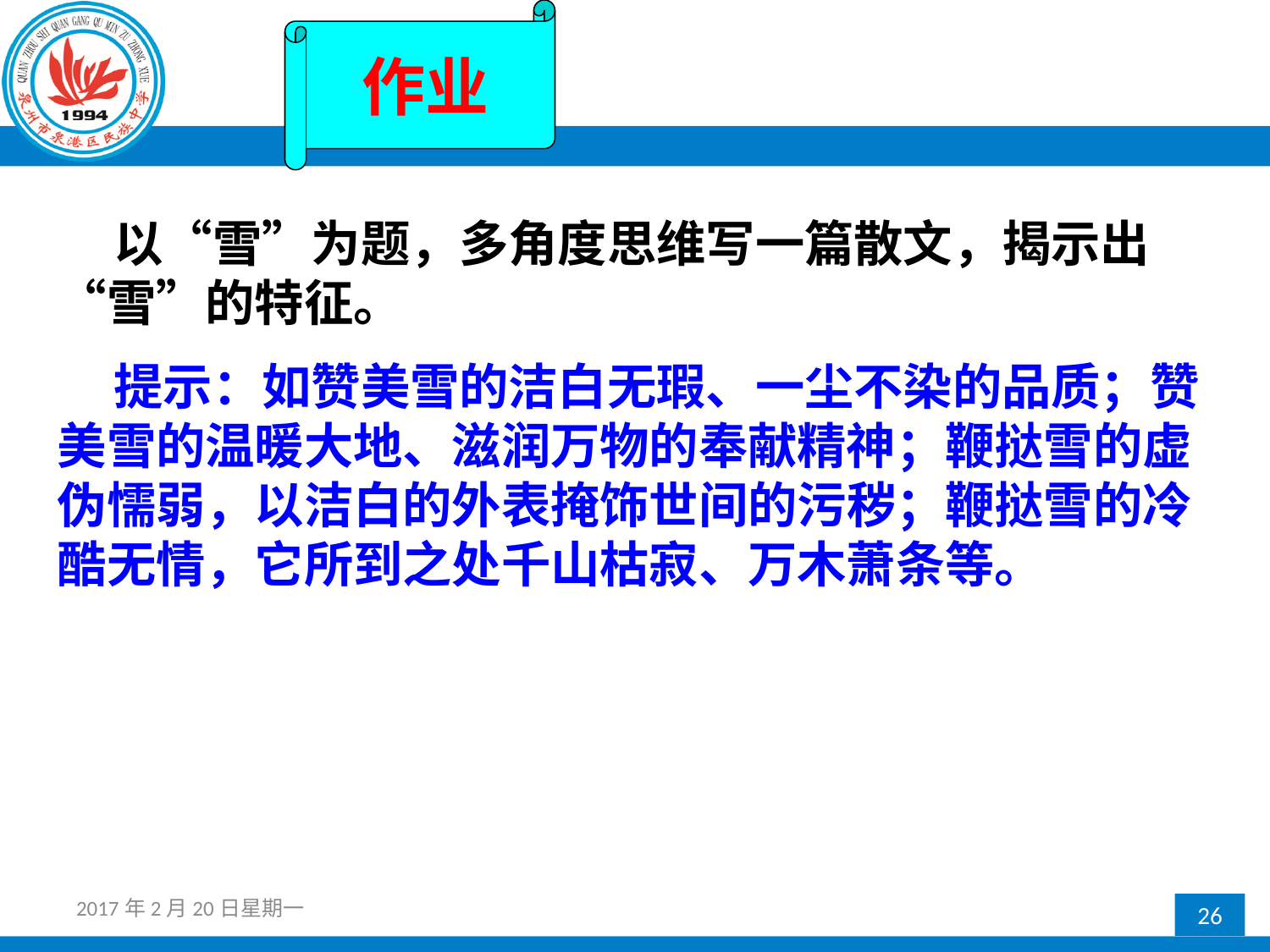

作业
    以“雪”为题，多角度思维写一篇散文，揭示出“雪”的特征。
    提示：如赞美雪的洁白无瑕、一尘不染的品质；赞美雪的温暖大地、滋润万物的奉献精神；鞭挞雪的虚伪懦弱，以洁白的外表掩饰世间的污秽；鞭挞雪的冷酷无情，它所到之处千山枯寂、万木萧条等。
2017年2月20日星期一